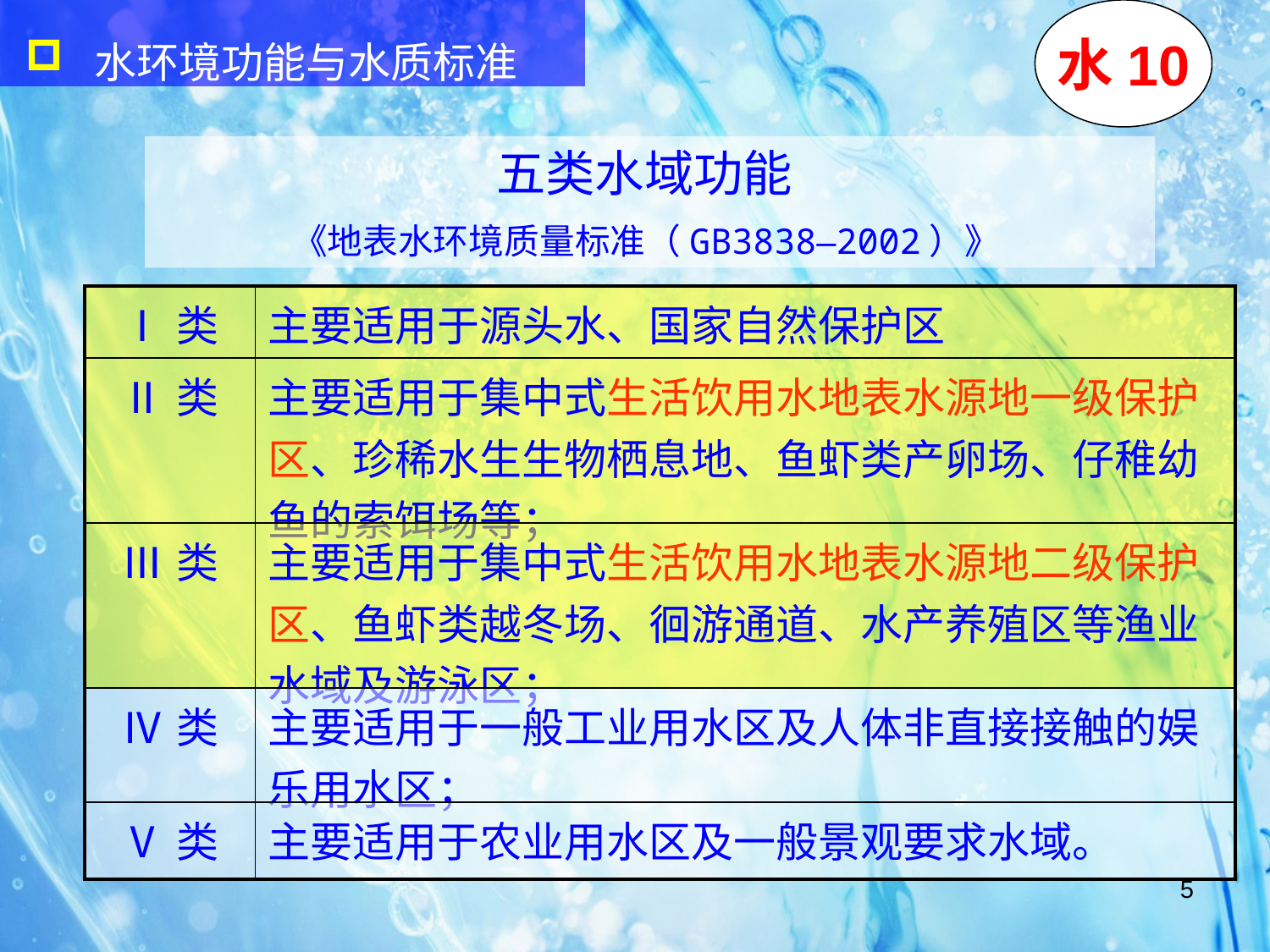

水环境功能与水质标准
水10
五类水域功能
《地表水环境质量标准（GB3838–2002）》
| Ⅰ类 | 主要适用于源头水、国家自然保护区 |
| --- | --- |
| Ⅱ类 | 主要适用于集中式生活饮用水地表水源地一级保护区、珍稀水生生物栖息地、鱼虾类产卵场、仔稚幼鱼的索饵场等； |
| Ⅲ类 | 主要适用于集中式生活饮用水地表水源地二级保护区、鱼虾类越冬场、徊游通道、水产养殖区等渔业水域及游泳区； |
| Ⅳ类 | 主要适用于一般工业用水区及人体非直接接触的娱乐用水区； |
| Ⅴ类 | 主要适用于农业用水区及一般景观要求水域。 |
5